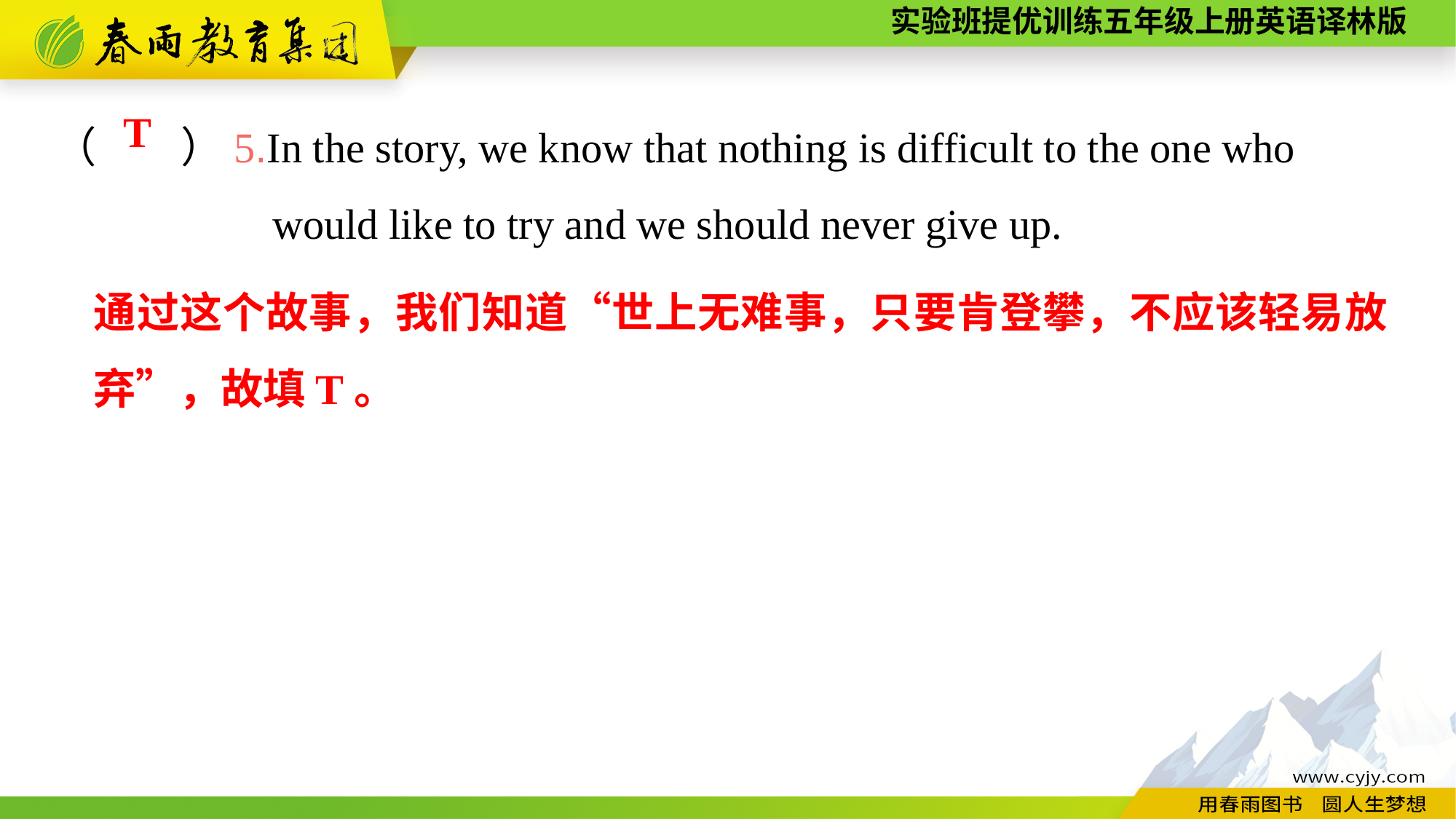

（　　）5.In the story, we know that nothing is difficult to the one who
		would like to try and we should never give up.
T
通过这个故事，我们知道“世上无难事，只要肯登攀，不应该轻易放弃”，故填T。